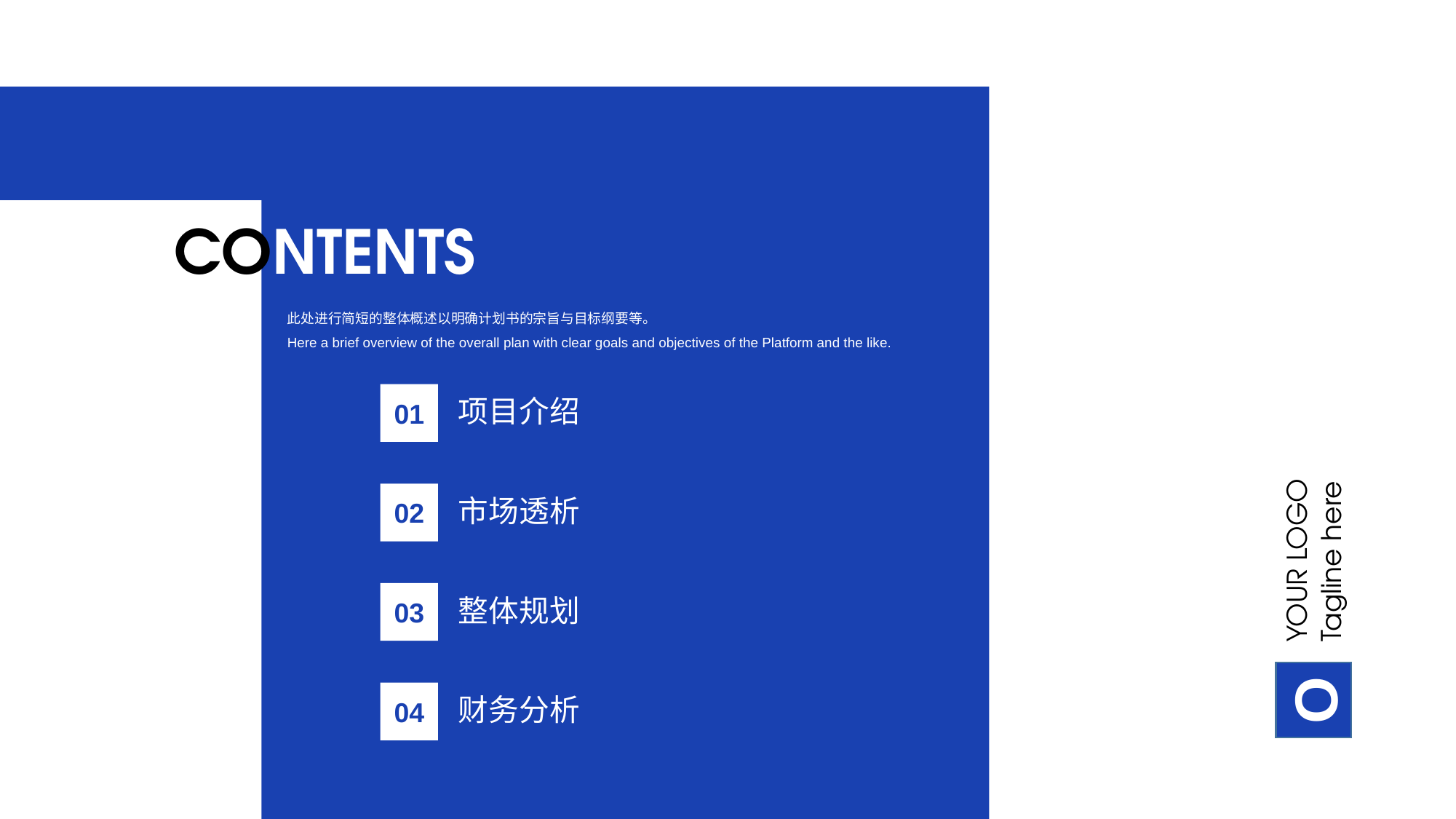

CONTENTS
此处进行简短的整体概述以明确计划书的宗旨与目标纲要等。
Here a brief overview of the overall plan with clear goals and objectives of the Platform and the like.
01
项目介绍
02
市场透析
03
整体规划
04
财务分析
YOUR LOGO
Tagline here
O